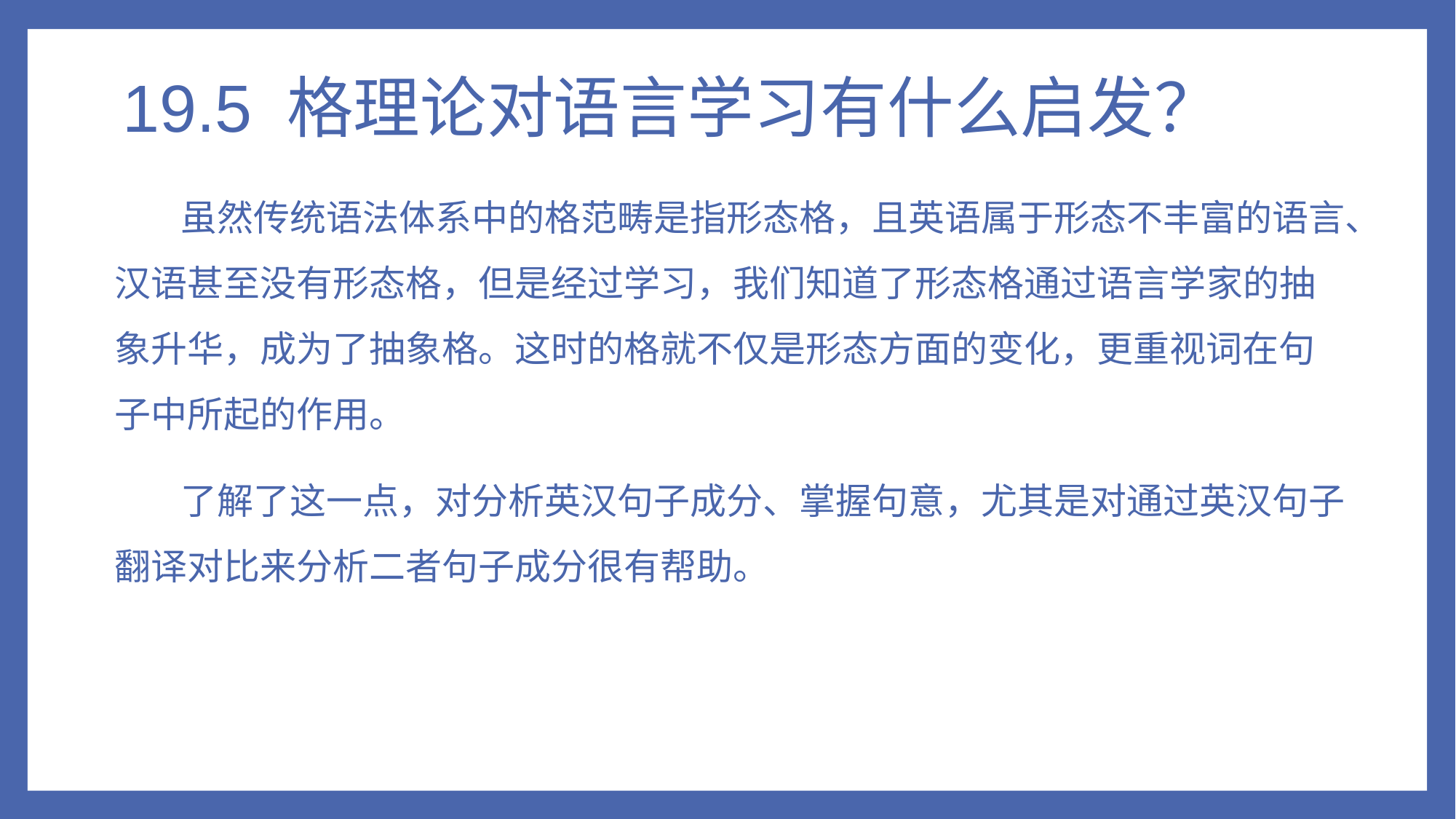

# 19.5 格理论对语言学习有什么启发？
       虽然传统语法体系中的格范畴是指形态格，且英语属于形态不丰富的语言、汉语甚至没有形态格，但是经过学习，我们知道了形态格通过语言学家的抽象升华，成为了抽象格。这时的格就不仅是形态方面的变化，更重视词在句子中所起的作用。
       了解了这一点，对分析英汉句子成分、掌握句意，尤其是对通过英汉句子翻译对比来分析二者句子成分很有帮助。